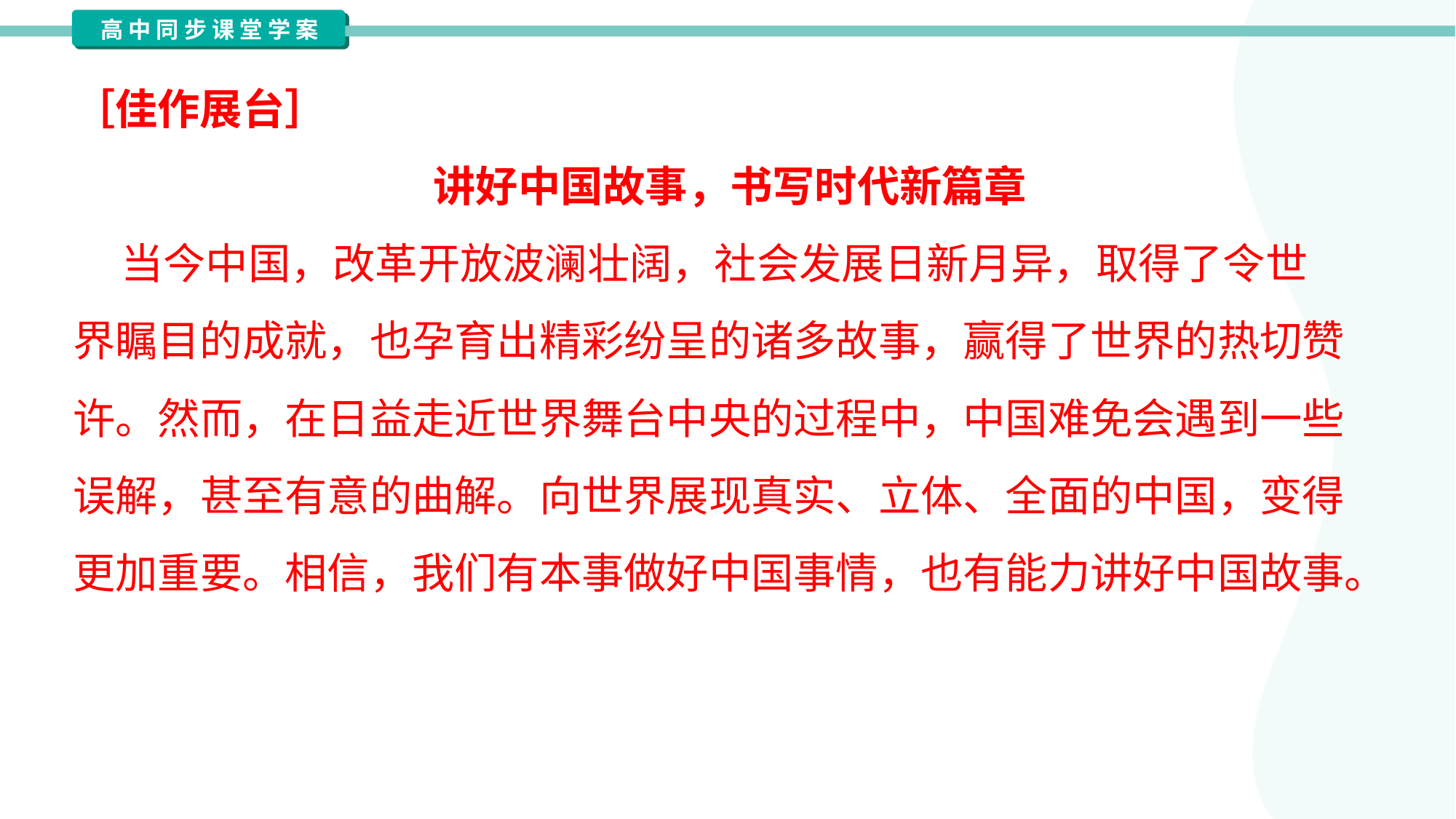

［佳作展台］
讲好中国故事，书写时代新篇章
    当今中国，改革开放波澜壮阔，社会发展日新月异，取得了令世
界瞩目的成就，也孕育出精彩纷呈的诸多故事，赢得了世界的热切赞
许。然而，在日益走近世界舞台中央的过程中，中国难免会遇到一些
误解，甚至有意的曲解。向世界展现真实、立体、全面的中国，变得
更加重要。相信，我们有本事做好中国事情，也有能力讲好中国故事。